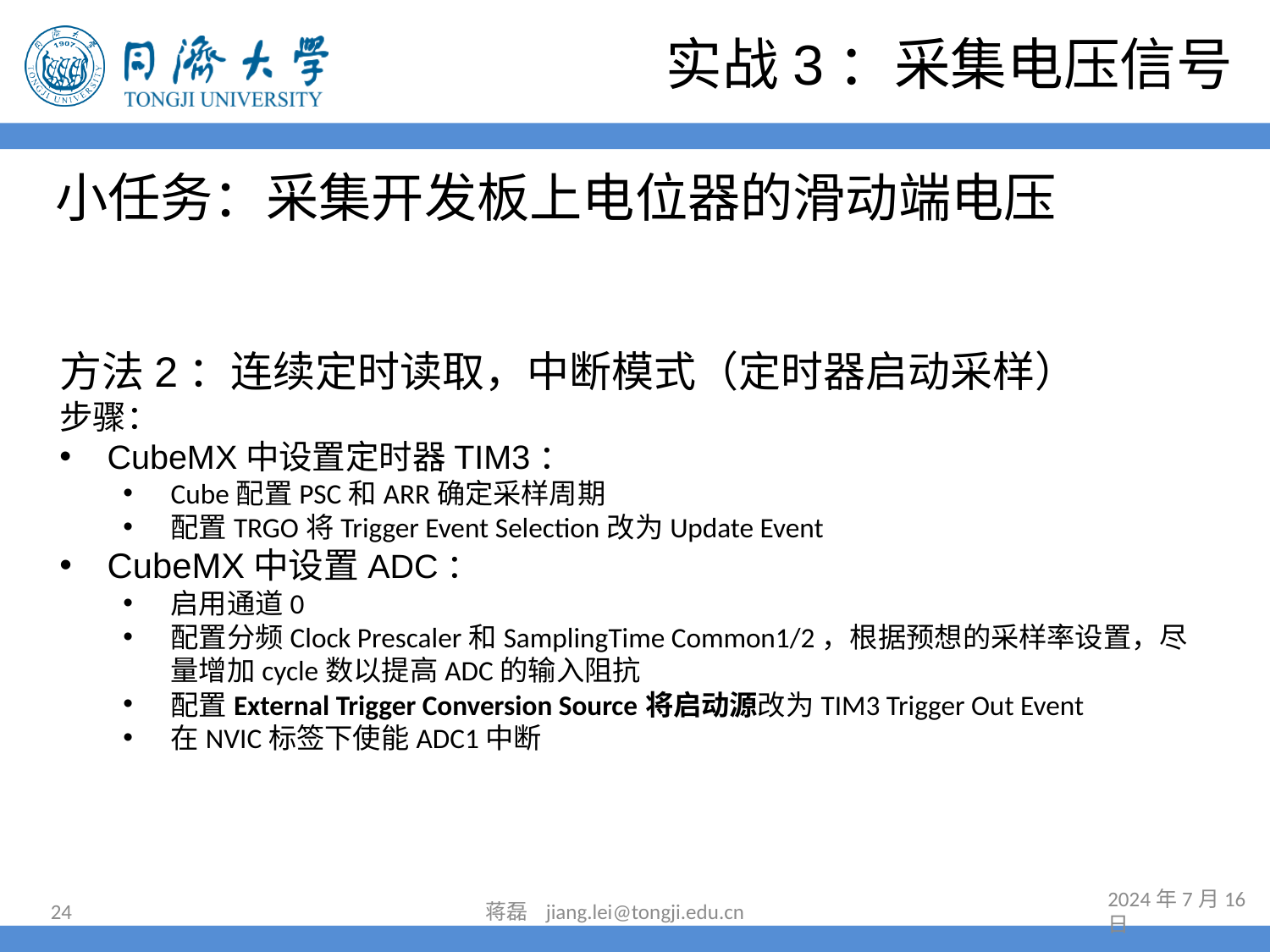

实战3：采集电压信号
# 小任务：采集开发板上电位器的滑动端电压
方法2：连续定时读取，中断模式（定时器启动采样）
步骤：
CubeMX中设置定时器TIM3：
Cube配置PSC和ARR确定采样周期
配置TRGO将Trigger Event Selection改为Update Event
CubeMX中设置ADC：
启用通道0
配置分频Clock Prescaler和SamplingTime Common1/2，根据预想的采样率设置，尽量增加cycle数以提高ADC的输入阻抗
配置External Trigger Conversion Source将启动源改为TIM3 Trigger Out Event
在NVIC标签下使能ADC1中断

24
蒋磊  jiang.lei@tongji.edu.cn
2024年7月16日